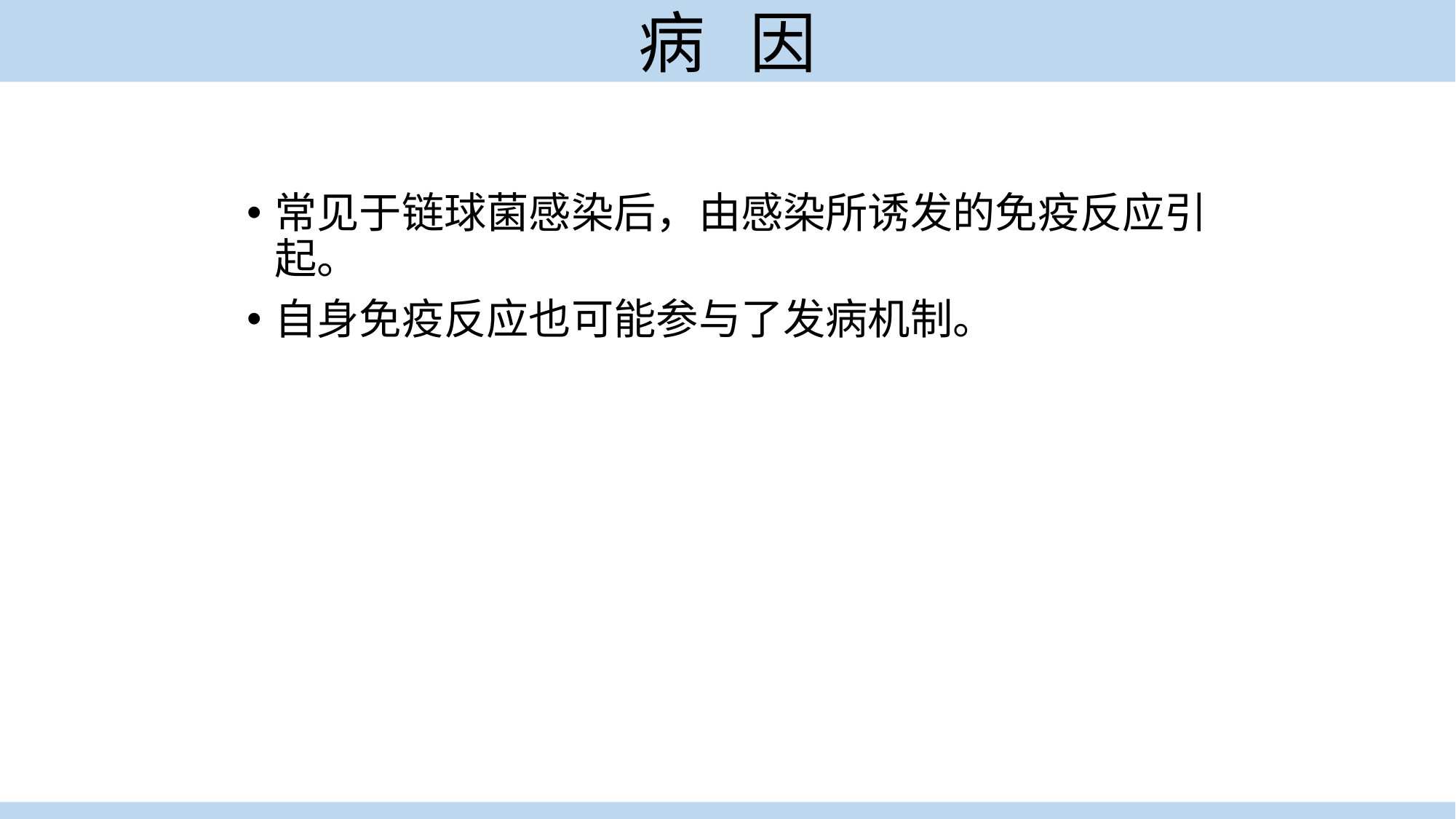

# 病   因
常见于链球菌感染后，由感染所诱发的免疫反应引起。
自身免疫反应也可能参与了发病机制。